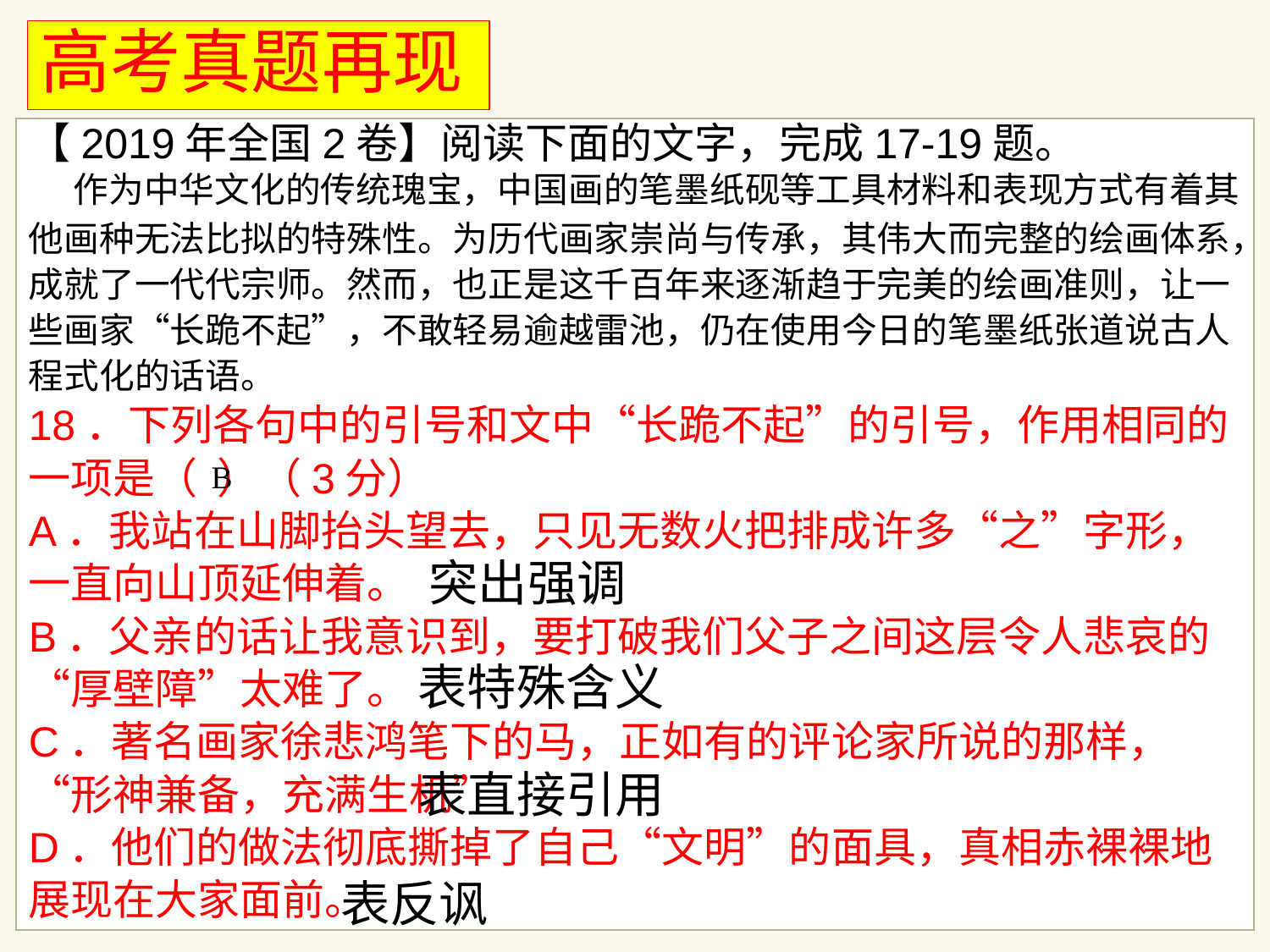

高考真题再现
【2019年全国2卷】阅读下面的文字，完成17-19题。
   作为中华文化的传统瑰宝，中国画的笔墨纸砚等工具材料和表现方式有着其他画种无法比拟的特殊性。为历代画家崇尚与传承，其伟大而完整的绘画体系，成就了一代代宗师。然而，也正是这千百年来逐渐趋于完美的绘画准则，让一些画家“长跪不起”，不敢轻易逾越雷池，仍在使用今日的笔墨纸张道说古人程式化的话语。
18．下列各句中的引号和文中“长跪不起”的引号，作用相同的一项是（  ）（3分）
A．我站在山脚抬头望去，只见无数火把排成许多“之”字形，一直向山顶延伸着。
B．父亲的话让我意识到，要打破我们父子之间这层令人悲哀的“厚壁障”太难了。
C．著名画家徐悲鸿笔下的马，正如有的评论家所说的那样，“形神兼备，充满生机”
D．他们的做法彻底撕掉了自己“文明”的面具，真相赤裸裸地展现在大家面前。
B
突出强调
表特殊含义
表直接引用
表反讽